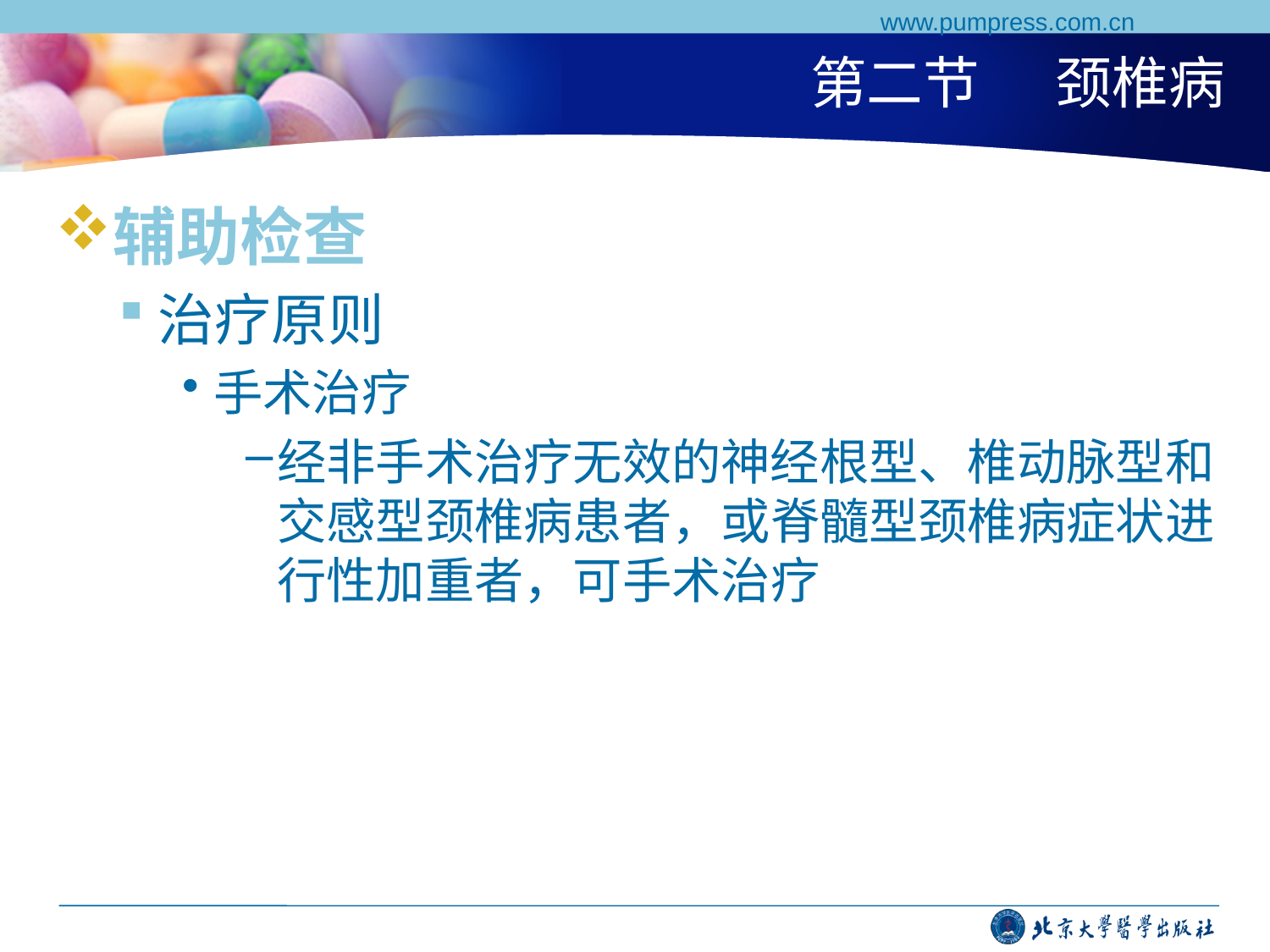

www.pumpress.com.cn
# 第二节      颈椎病
辅助检查
治疗原则
手术治疗
经非手术治疗无效的神经根型、椎动脉型和交感型颈椎病患者，或脊髓型颈椎病症状进行性加重者，可手术治疗